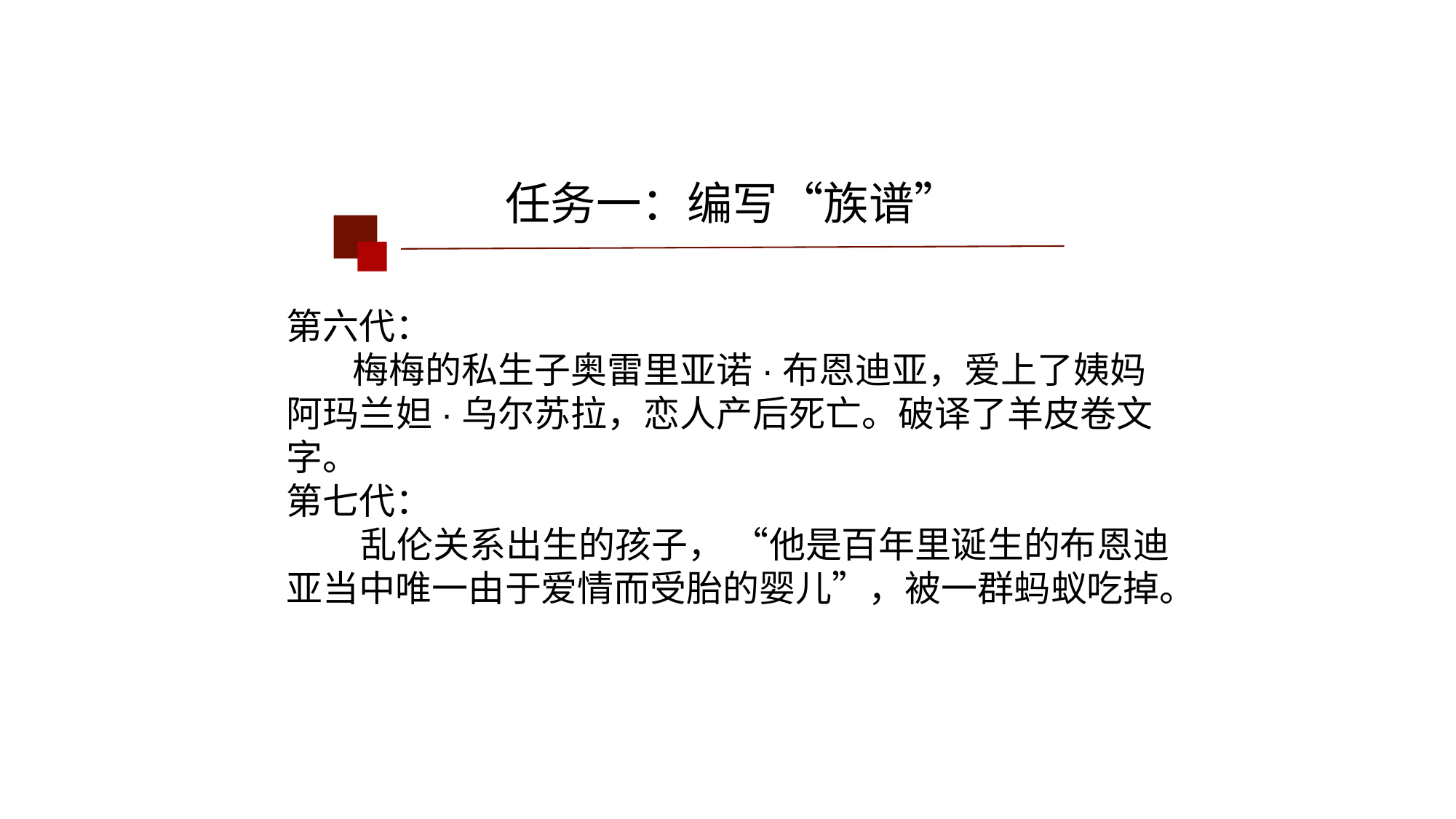

任务一：编写“族谱”

第六代：
       梅梅的私生子奥雷里亚诺·布恩迪亚，爱上了姨妈阿玛兰妲·乌尔苏拉，恋人产后死亡。破译了羊皮卷文字。
第七代：
        乱伦关系出生的孩子， “他是百年里诞生的布恩迪亚当中唯一由于爱情而受胎的婴儿”，被一群蚂蚁吃掉。